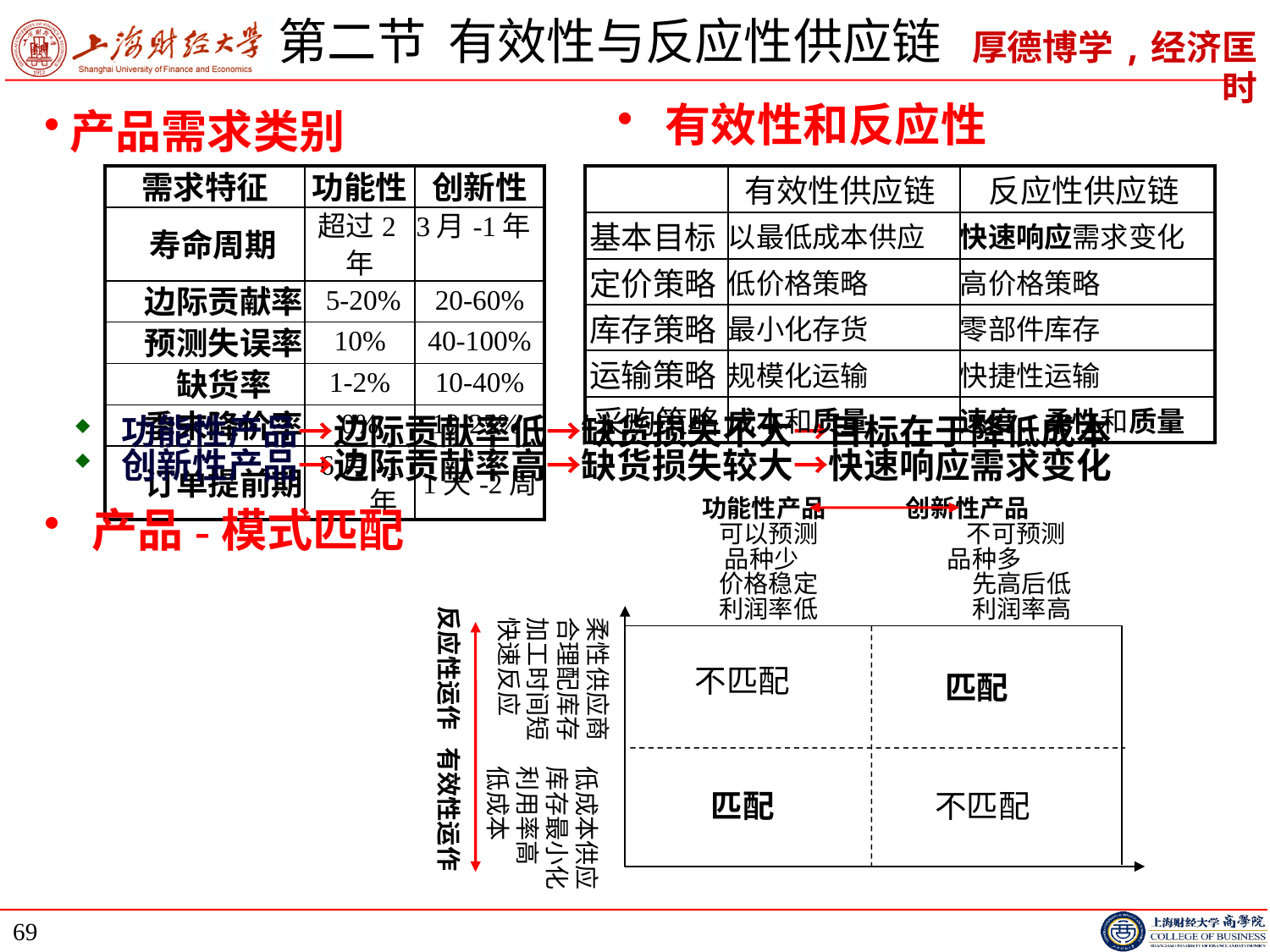

# 第二节  有效性与反应性供应链
产品需求类别
有效性和反应性
| 需求特征 | 功能性 | 创新性 |
| --- | --- | --- |
| 寿命周期 | 超过2年 | 3月-1年 |
| 边际贡献率 | 5-20% | 20-60% |
| 预测失误率 | 10% | 40-100% |
| 缺货率 | 1-2% | 10-40% |
| 季末降价率 | 0% | 10-25% |
| 订单提前期 | 6月-1年 | 1天-2周 |
|  | 有效性供应链 | 反应性供应链 |
| --- | --- | --- |
| 基本目标 | 以最低成本供应 | 快速响应需求变化 |
| 定价策略 | 低价格策略 | 高价格策略 |
| 库存策略 | 最小化存货 | 零部件库存 |
| 运输策略 | 规模化运输 | 快捷性运输 |
| 采购策略 | 成本和质量 | 速度、柔性和质量 |
功能性产品→边际贡献率低→缺货损失不大→目标在于降低成本
创新性产品→边际贡献率高→缺货损失较大→快速响应需求变化
产品-模式匹配
功能性产品              创新性产品
  可以预测                           不可预测
   品种少                           品种多
  价格稳定                            先高后低
  利润率低                            利润率高

反应性运作   有效性运作
柔性供应商
合理配库存
加工时间短
快速反应

低成本供应
库存最小化
利用率高
低成本

不匹配
匹配
匹配
不匹配
69